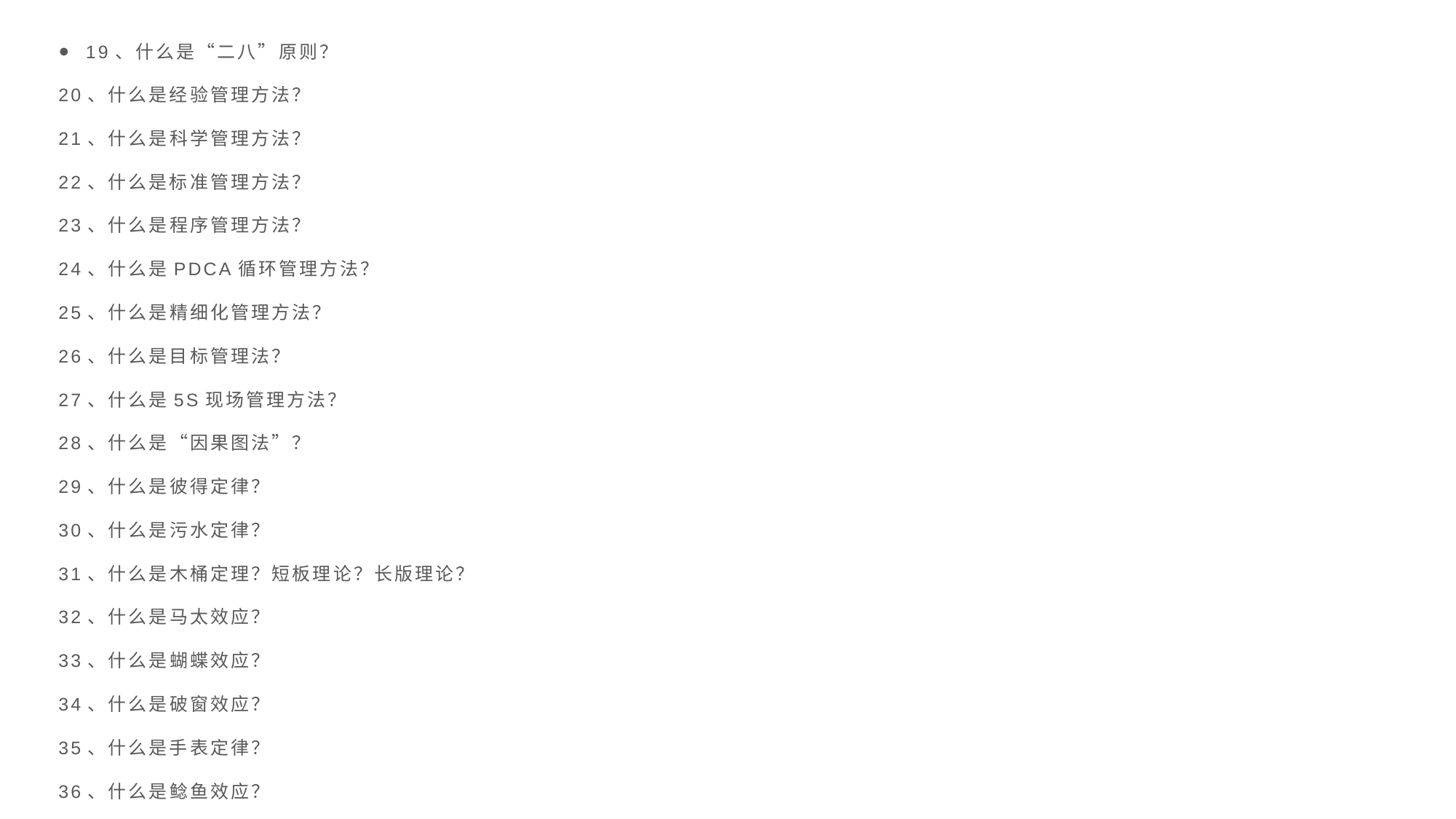

19、什么是“二八”原则？
20、什么是经验管理方法？
21、什么是科学管理方法？
22、什么是标准管理方法？
23、什么是程序管理方法？
24、什么是PDCA循环管理方法？
25、什么是精细化管理方法？
26、什么是目标管理法？
27、什么是5S现场管理方法？
28、什么是“因果图法”？
29、什么是彼得定律？
30、什么是污水定律？
31、什么是木桶定理？短板理论？长版理论？
32、什么是马太效应？
33、什么是蝴蝶效应？
34、什么是破窗效应？
35、什么是手表定律？
36、什么是鲶鱼效应？
37、什么是蘑菇定律？
38、什么是不值得定律？